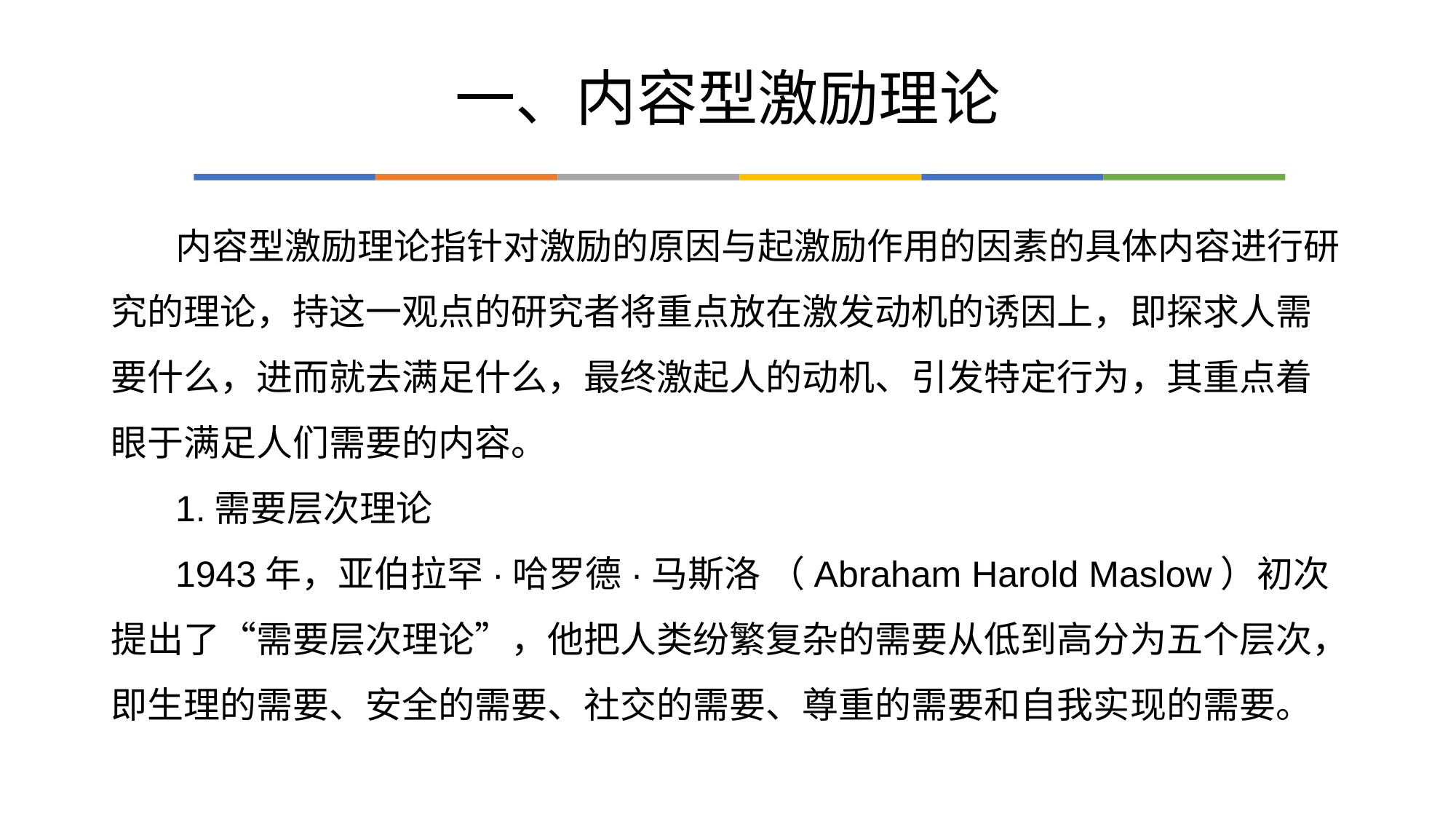

# 一、内容型激励理论
内容型激励理论指针对激励的原因与起激励作用的因素的具体内容进行研究的理论，持这一观点的研究者将重点放在激发动机的诱因上，即探求人需要什么，进而就去满足什么，最终激起人的动机、引发特定行为，其重点着眼于满足人们需要的内容。
1.需要层次理论
1943年，亚伯拉罕·哈罗德·马斯洛 （Abraham Harold Maslow）初次提出了“需要层次理论”，他把人类纷繁复杂的需要从低到高分为五个层次，即生理的需要、安全的需要、社交的需要、尊重的需要和自我实现的需要。